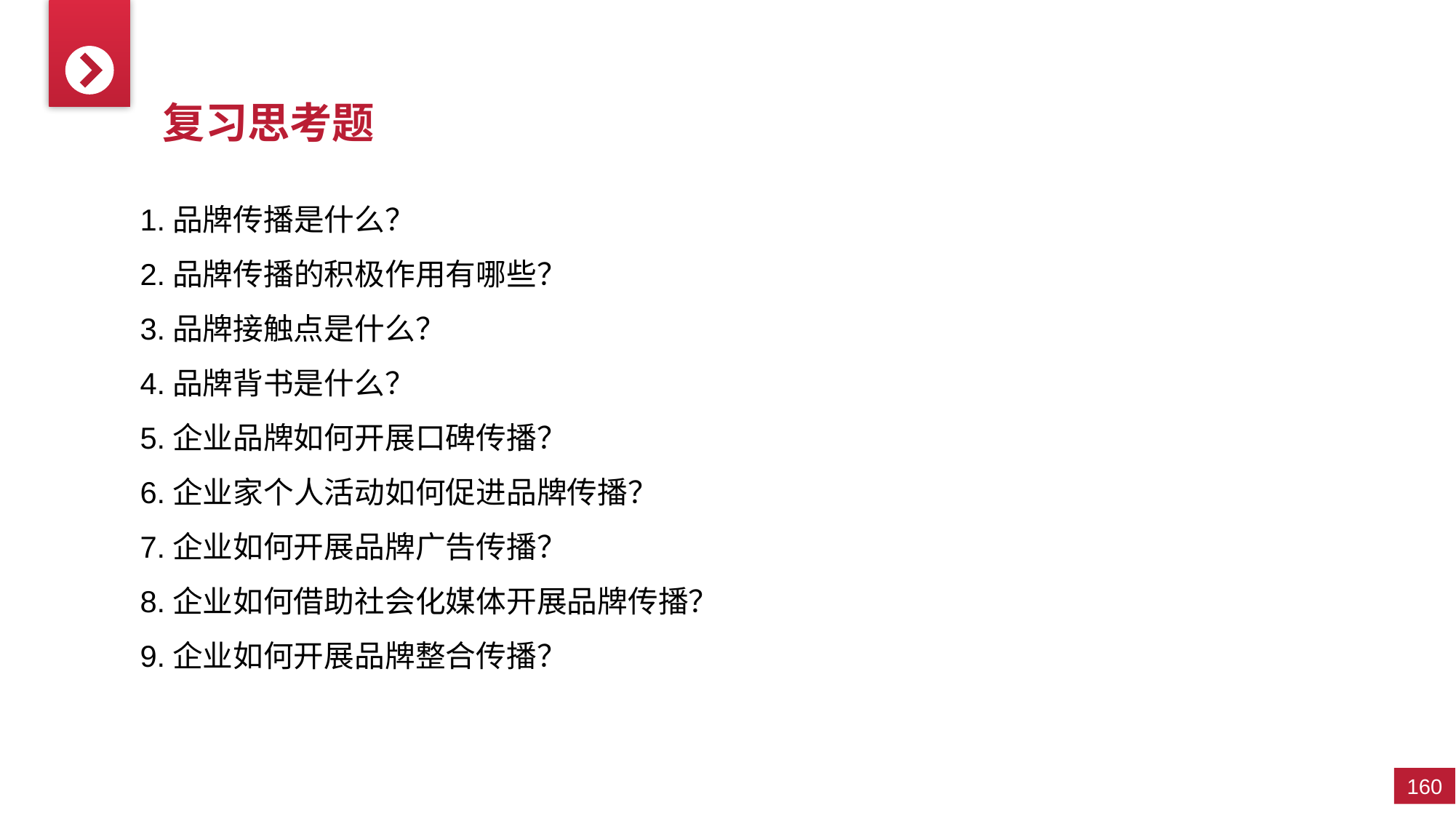

复习思考题
1.品牌传播是什么？
2.品牌传播的积极作用有哪些？
3.品牌接触点是什么？
4.品牌背书是什么？
5.企业品牌如何开展口碑传播？
6.企业家个人活动如何促进品牌传播？
7.企业如何开展品牌广告传播？
8.企业如何借助社会化媒体开展品牌传播？
9.企业如何开展品牌整合传播？